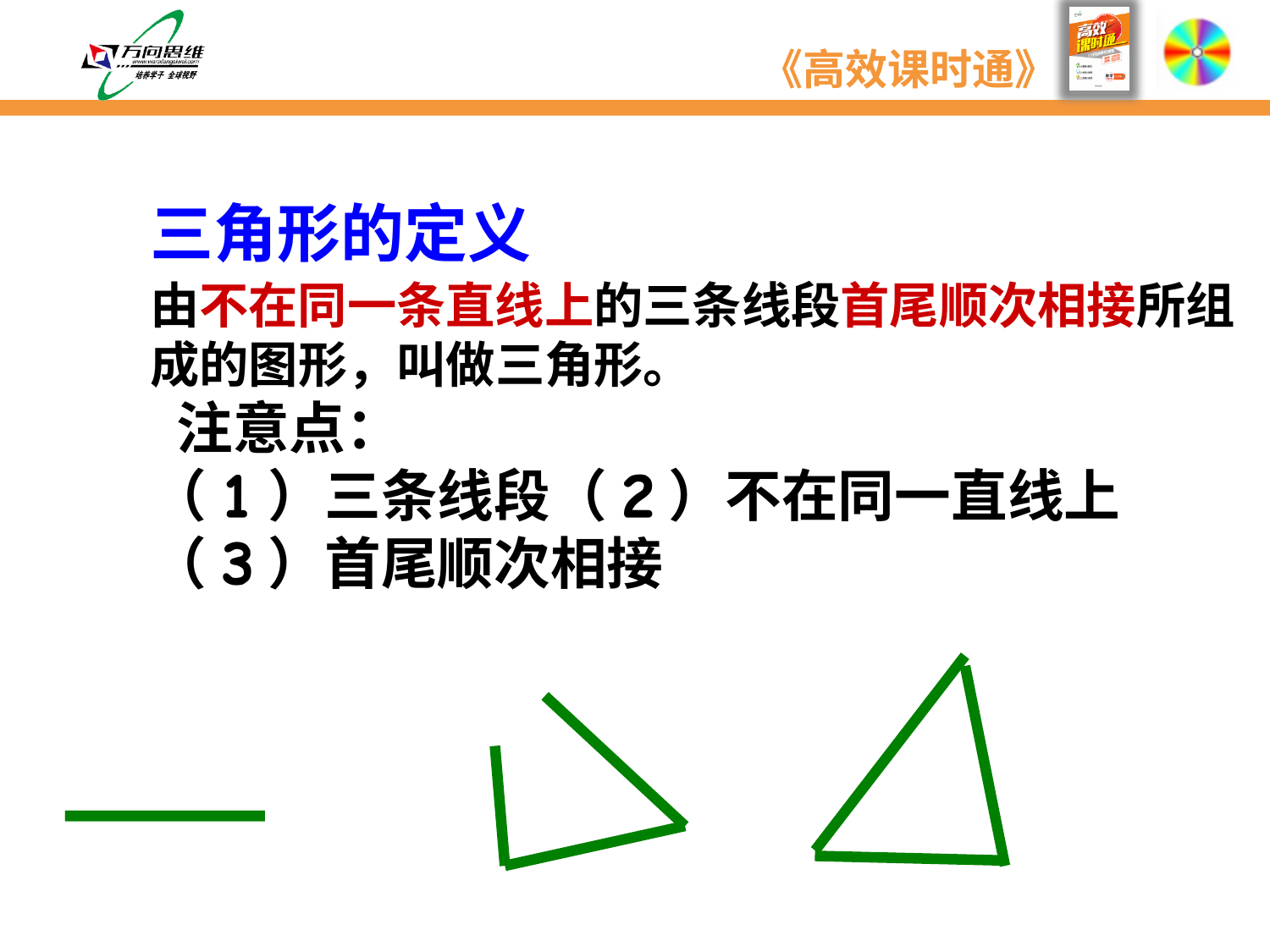

三角形的定义                                          由不在同一条直线上的三条线段首尾顺次相接所组成的图形，叫做三角形。
 注意点：
（1）三条线段（2）不在同一直线上
（3）首尾顺次相接